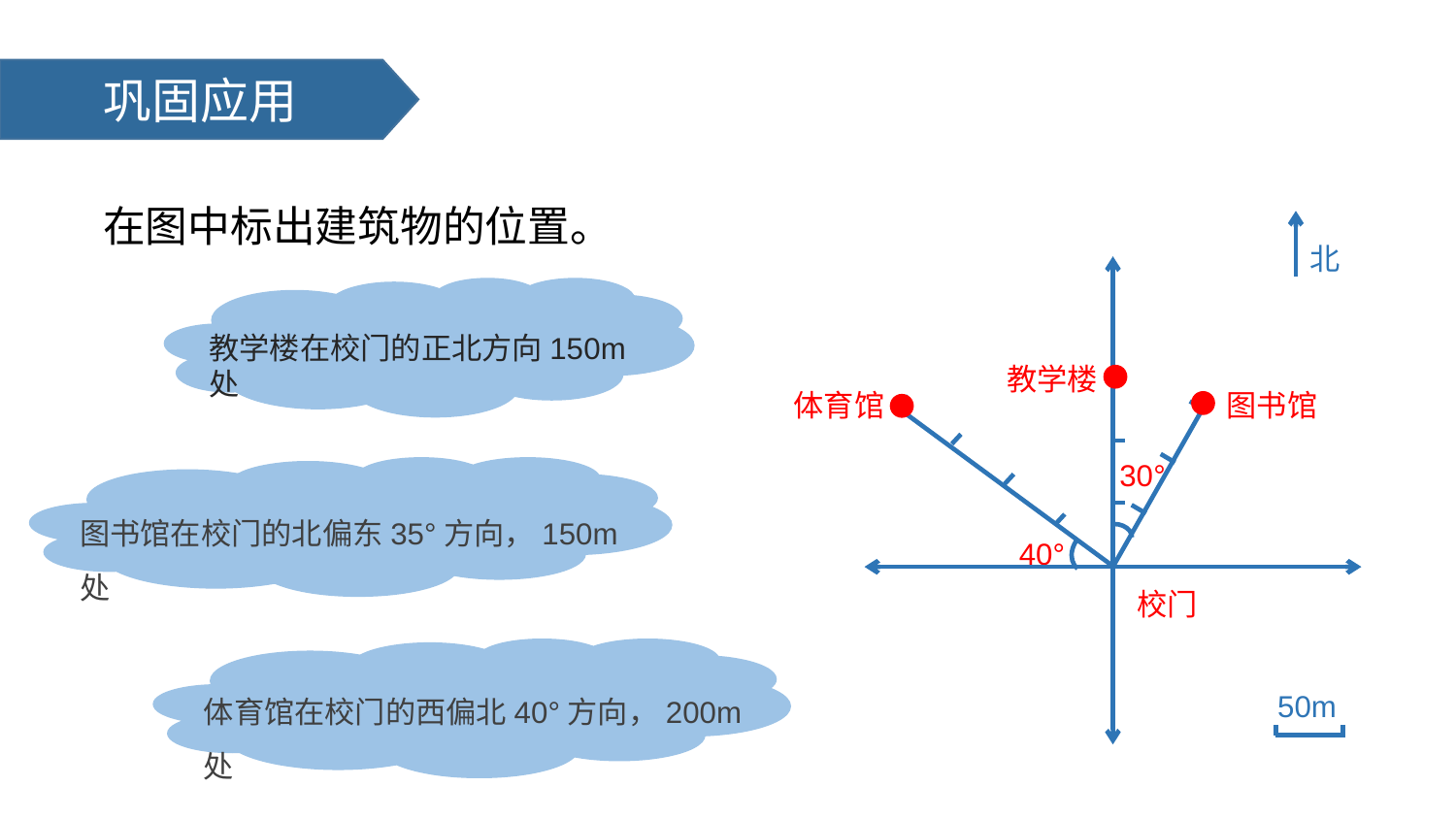

巩固应用
在图中标出建筑物的位置。
北
校门
50m

教学楼在校门的正北方向150m处
教学楼

体育馆

图书馆

40°
30°

图书馆在校门的北偏东35°方向，150m处

体育馆在校门的西偏北40°方向，200m处